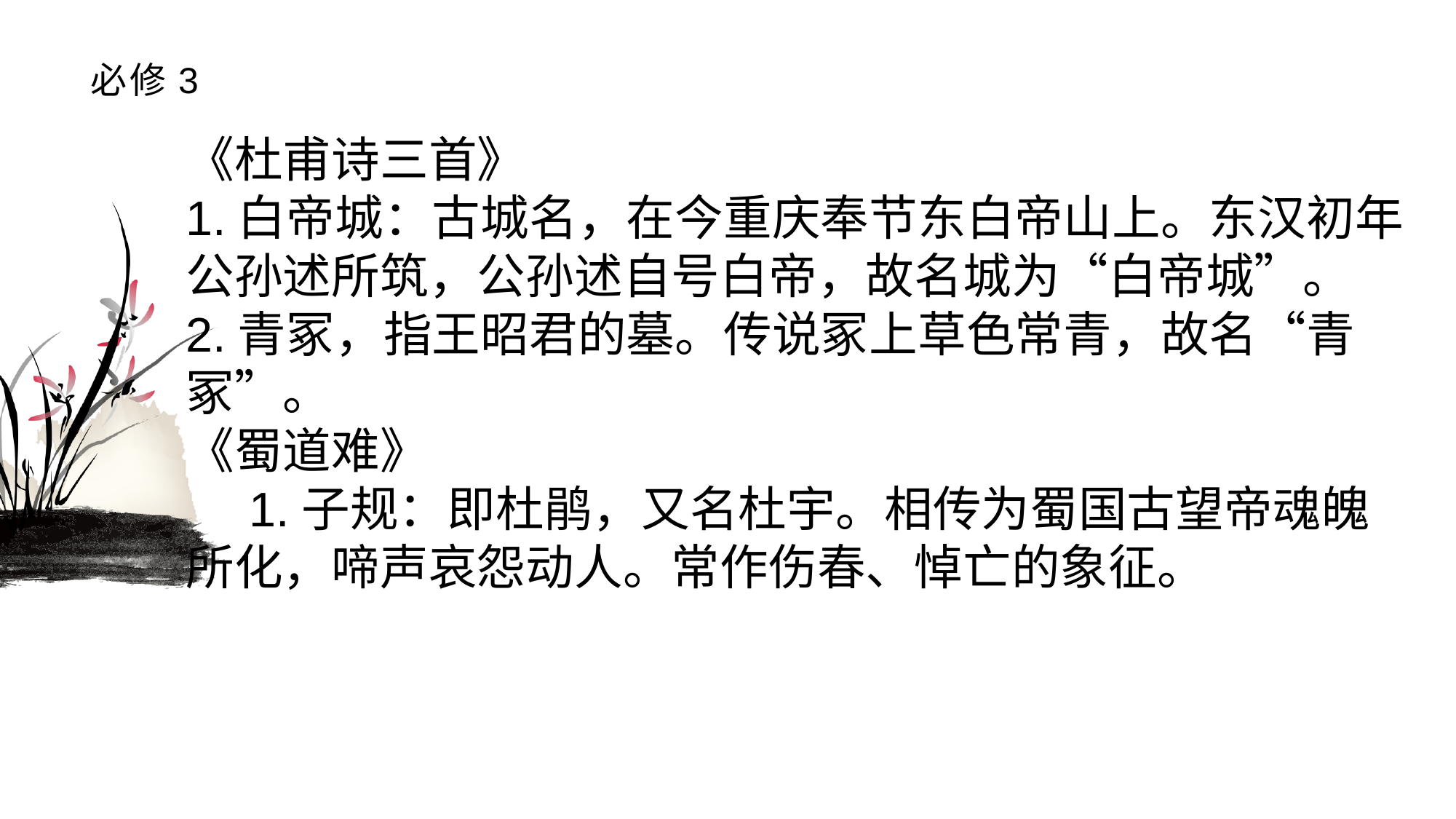

# 必修3
《杜甫诗三首》1.白帝城：古城名，在今重庆奉节东白帝山上。东汉初年公孙述所筑，公孙述自号白帝，故名城为“白帝城”。2.青冢，指王昭君的墓。传说冢上草色常青，故名“青冢”。《蜀道难》1.子规：即杜鹃，又名杜宇。相传为蜀国古望帝魂魄所化，啼声哀怨动人。常作伤春、悼亡的象征。